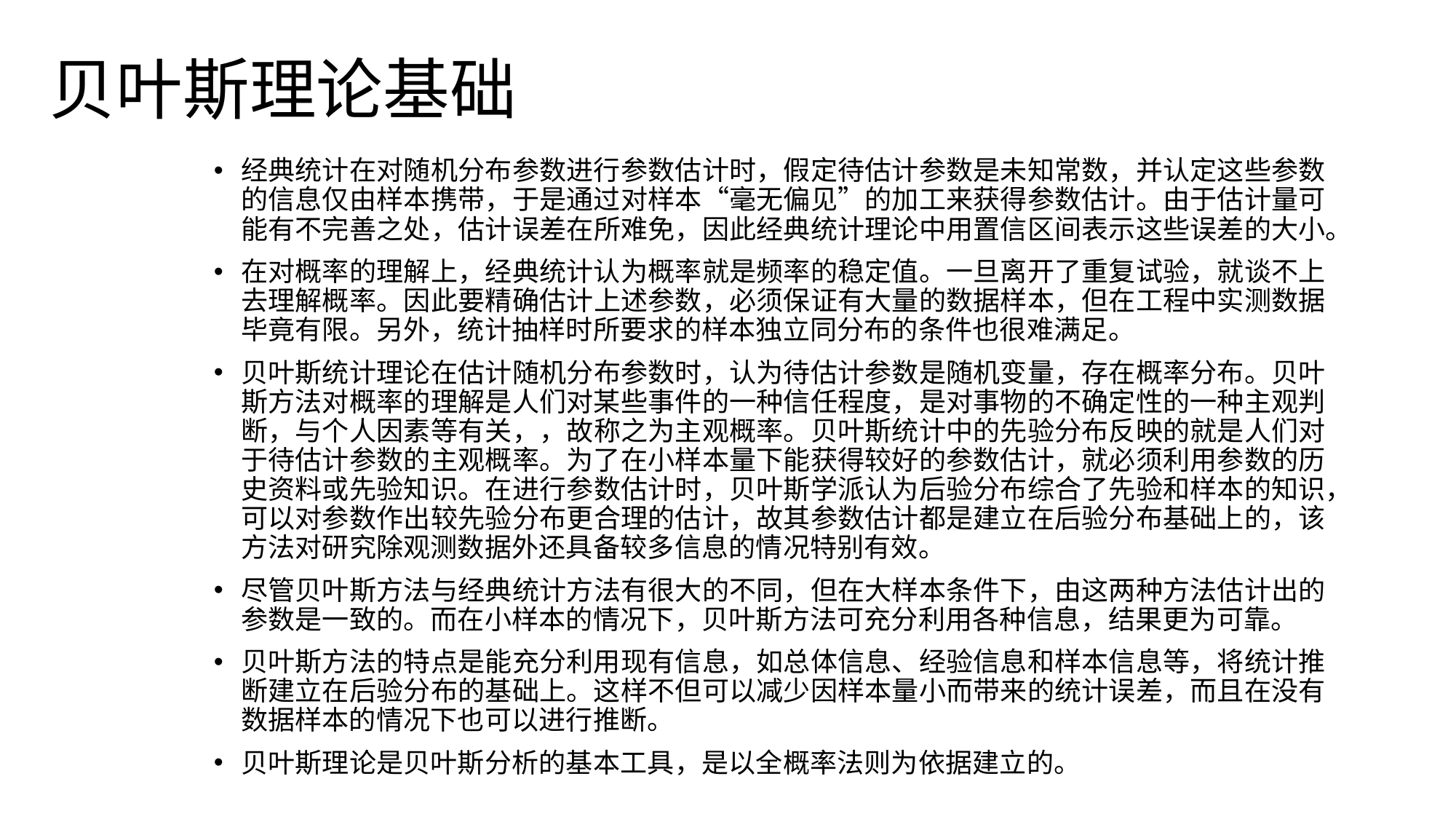

贝叶斯理论基础
经典统计在对随机分布参数进行参数估计时，假定待估计参数是未知常数，并认定这些参数的信息仅由样本携带，于是通过对样本“毫无偏见”的加工来获得参数估计。由于估计量可能有不完善之处，估计误差在所难免，因此经典统计理论中用置信区间表示这些误差的大小。
在对概率的理解上，经典统计认为概率就是频率的稳定值。一旦离开了重复试验，就谈不上去理解概率。因此要精确估计上述参数，必须保证有大量的数据样本，但在工程中实测数据毕竟有限。另外，统计抽样时所要求的样本独立同分布的条件也很难满足。
贝叶斯统计理论在估计随机分布参数时，认为待估计参数是随机变量，存在概率分布。贝叶斯方法对概率的理解是人们对某些事件的一种信任程度，是对事物的不确定性的一种主观判断，与个人因素等有关，，故称之为主观概率。贝叶斯统计中的先验分布反映的就是人们对于待估计参数的主观概率。为了在小样本量下能获得较好的参数估计，就必须利用参数的历史资料或先验知识。在进行参数估计时，贝叶斯学派认为后验分布综合了先验和样本的知识，可以对参数作出较先验分布更合理的估计，故其参数估计都是建立在后验分布基础上的，该方法对研究除观测数据外还具备较多信息的情况特别有效。
尽管贝叶斯方法与经典统计方法有很大的不同，但在大样本条件下，由这两种方法估计出的参数是一致的。而在小样本的情况下，贝叶斯方法可充分利用各种信息，结果更为可靠。
贝叶斯方法的特点是能充分利用现有信息，如总体信息、经验信息和样本信息等，将统计推断建立在后验分布的基础上。这样不但可以减少因样本量小而带来的统计误差，而且在没有数据样本的情况下也可以进行推断。
贝叶斯理论是贝叶斯分析的基本工具，是以全概率法则为依据建立的。